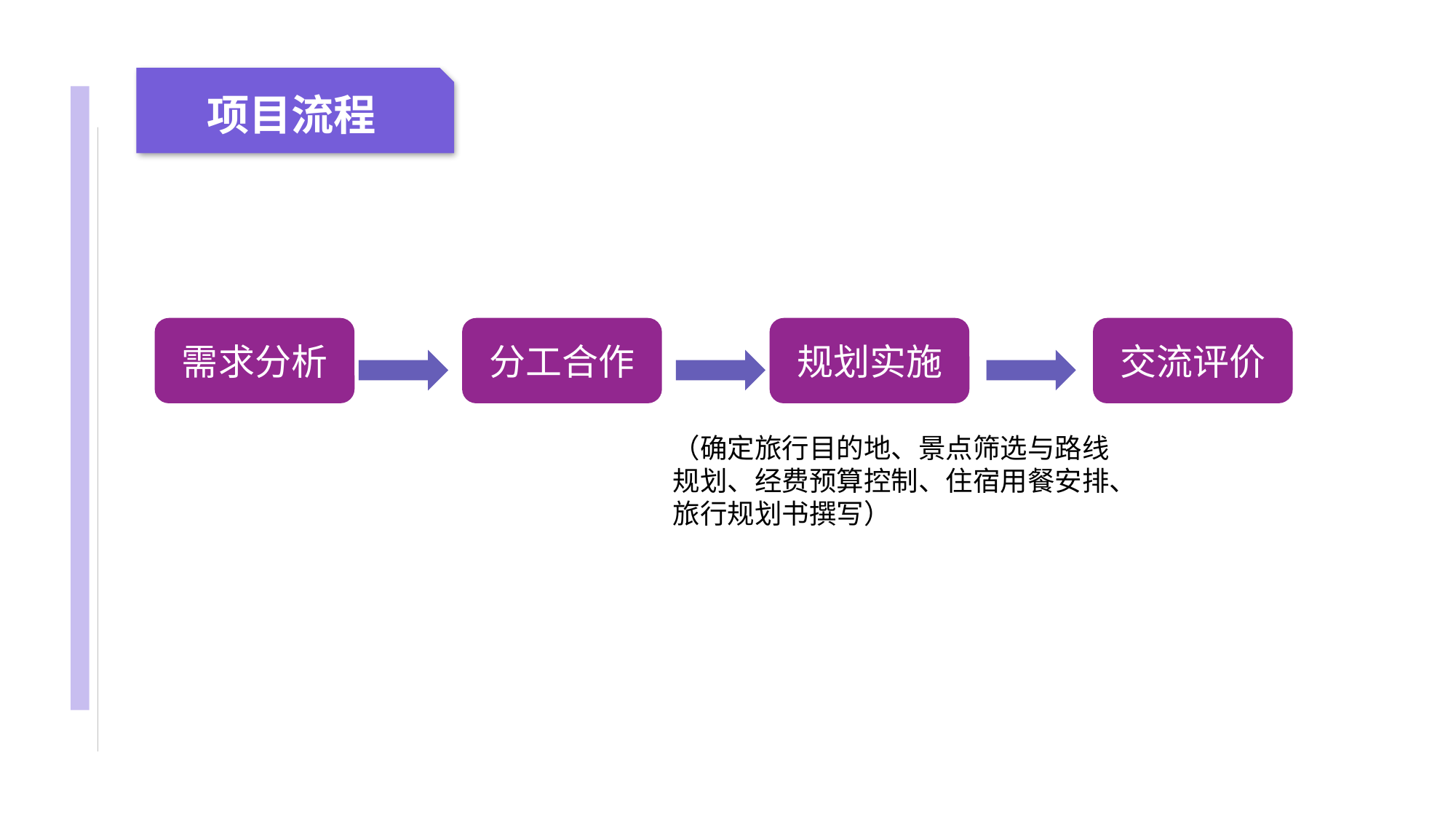

04 名词解释
01 准备过程
02 整体结构
03 重点说明
项目流程

需求分析
分工合作
规划实施
交流评价

（确定旅行目的地、景点筛选与路线规划、经费预算控制、住宿用餐安排、旅行规划书撰写）